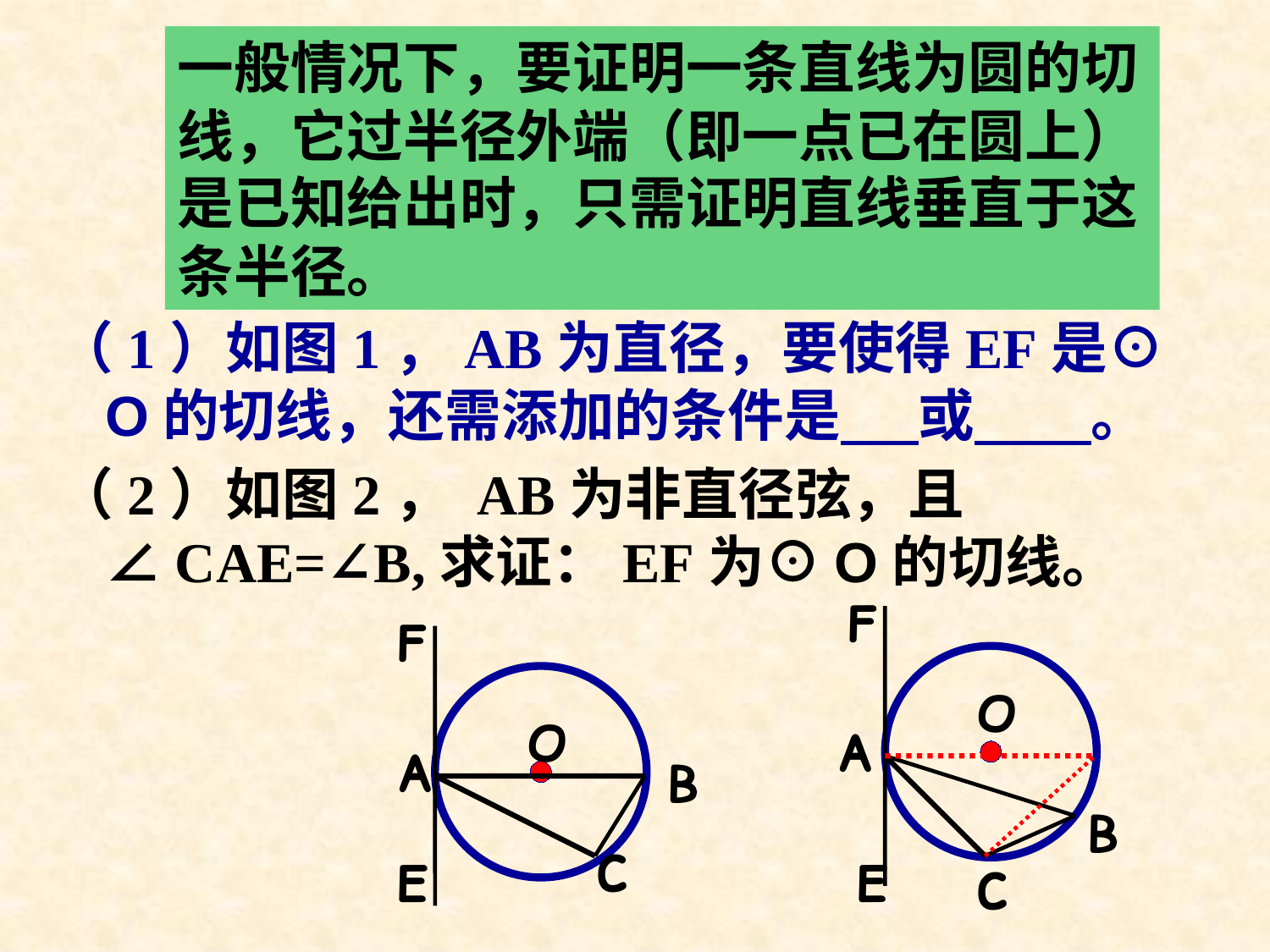

一般情况下，要证明一条直线为圆的切线，它过半径外端（即一点已在圆上）是已知给出时，只需证明直线垂直于这条半径。
# 已知△ABC内接于⊙O,直线EF过点A
（1）如图1，AB为直径，要使得EF是⊙O的切线，还需添加的条件是      或         。
（2）如图2， AB为非直径弦，且∠CAE=∠B,求证：EF为⊙O的切线。

F

O
A

B

E
C

F

O
A
B

C
E